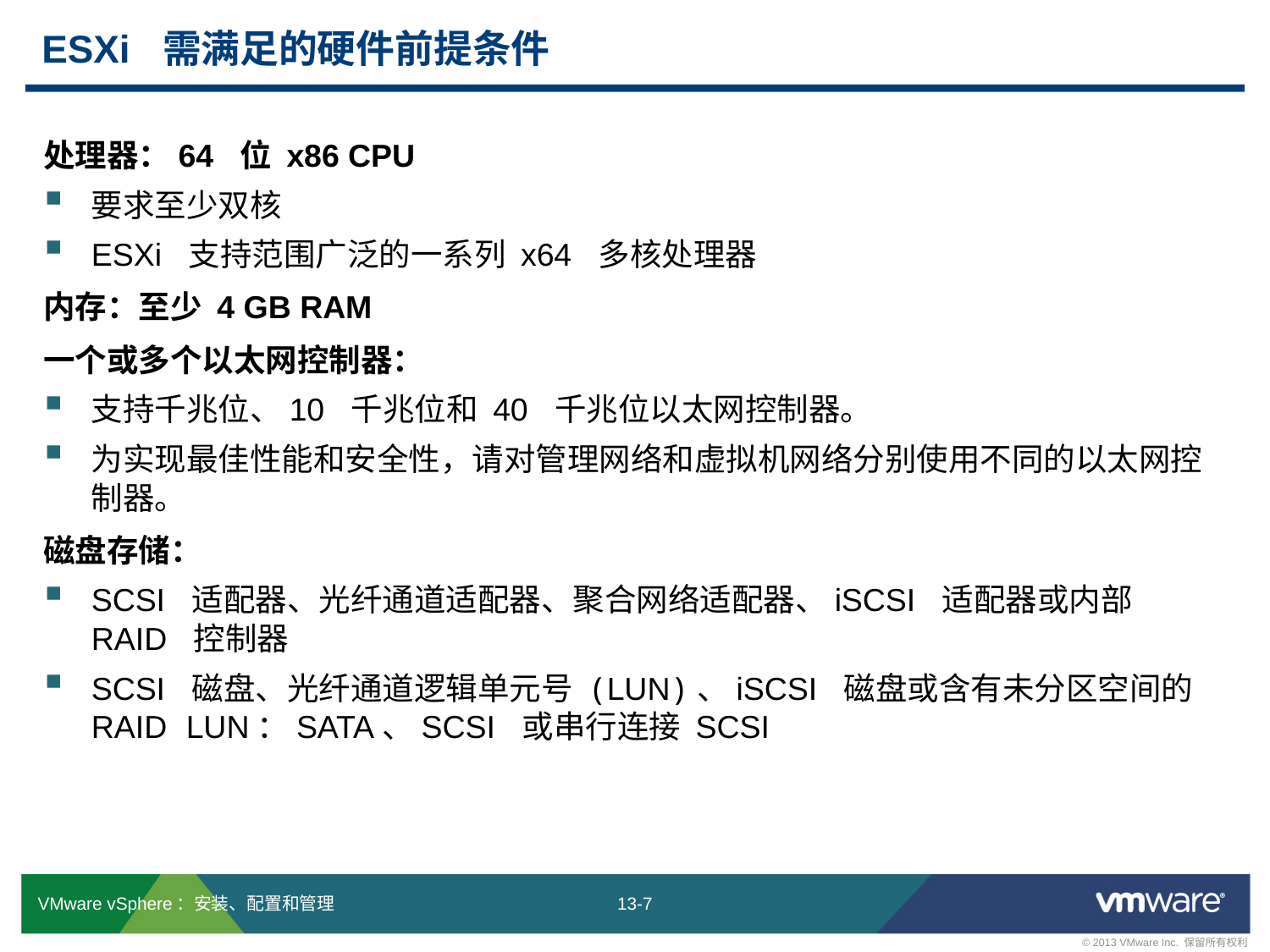

# ESXi 需满足的硬件前提条件
处理器：64 位 x86 CPU
要求至少双核
ESXi 支持范围广泛的一系列 x64 多核处理器
内存：至少 4 GB RAM
一个或多个以太网控制器：
支持千兆位、10 千兆位和 40 千兆位以太网控制器。
为实现最佳性能和安全性，请对管理网络和虚拟机网络分别使用不同的以太网控制器。
磁盘存储：
SCSI 适配器、光纤通道适配器、聚合网络适配器、iSCSI 适配器或内部 RAID 控制器
SCSI 磁盘、光纤通道逻辑单元号 (LUN)、iSCSI 磁盘或含有未分区空间的 RAID LUN：SATA、SCSI 或串行连接 SCSI